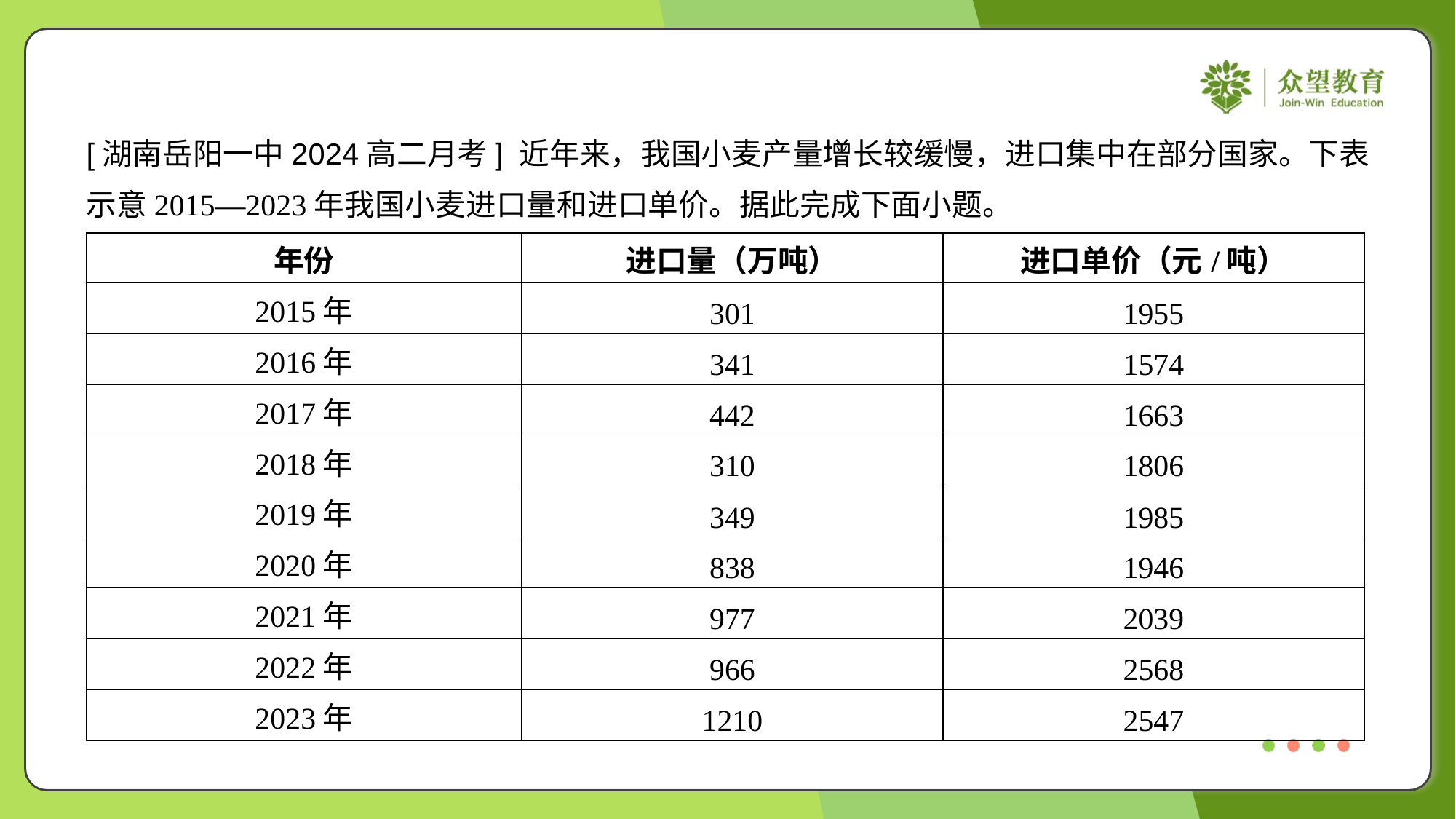

[湖南岳阳一中2024高二月考] 近年来，我国小麦产量增长较缓慢，进口集中在部分国家。下表
示意2015—2023年我国小麦进口量和进口单价。据此完成下面小题。
| 年份 | 进口量（万吨） | 进口单价（元/吨） |
| --- | --- | --- |
| 2015年 | 301 | 1955 |
| 2016年 | 341 | 1574 |
| 2017年 | 442 | 1663 |
| 2018年 | 310 | 1806 |
| 2019年 | 349 | 1985 |
| 2020年 | 838 | 1946 |
| 2021年 | 977 | 2039 |
| 2022年 | 966 | 2568 |
| 2023年 | 1210 | 2547 |